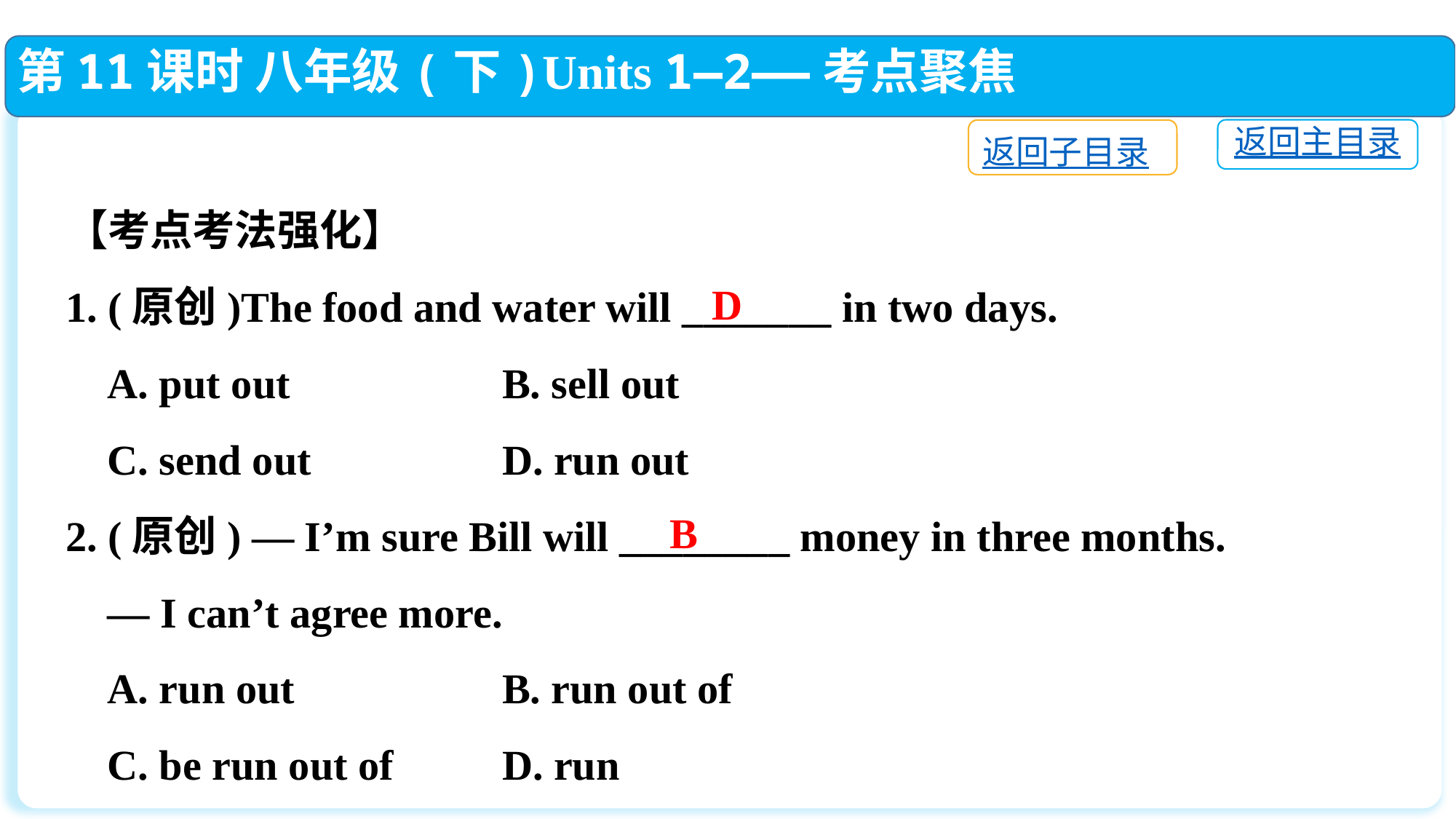

第11课时 八年级(下)Units 1—2——考点聚焦

返回主目录

返回子目录
【考点考法强化】
1. (原创)The food and water will _______ in two days.
    A. put out		B. sell out
    C. send out		D. run out
2. (原创) — I’m sure Bill will ________ money in three months.
    — I can’t agree more.
    A. run out		B. run out of
    C. be run out of　 	D. run
D
B